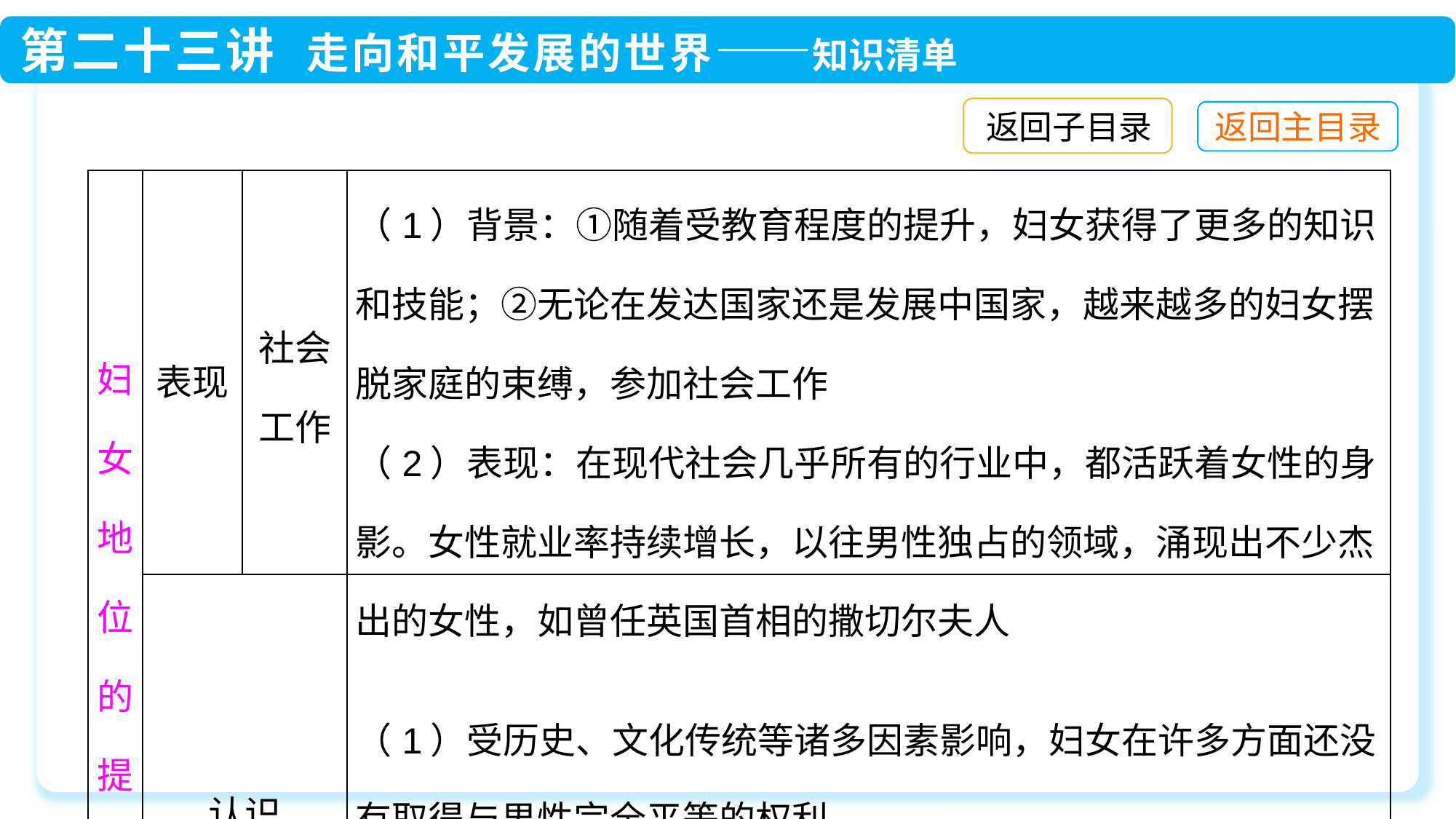

返回子目录
| 妇女地位的提高 | 表现 | 社会工作 | （1）背景：①随着受教育程度的提升，妇女获得了更多的知识和技能；②无论在发达国家还是发展中国家，越来越多的妇女摆脱家庭的束缚，参加社会工作 （2）表现：在现代社会几乎所有的行业中，都活跃着女性的身影。女性就业率持续增长，以往男性独占的领域，涌现出不少杰出的女性，如曾任英国首相的撒切尔夫人 |
| --- | --- | --- | --- |
|  | 认识 |  | （1）受历史、文化传统等诸多因素影响，妇女在许多方面还没有取得与男性完全平等的权利 （2）实现妇女和男性的完全平等，还需要人类社会不断努力 |